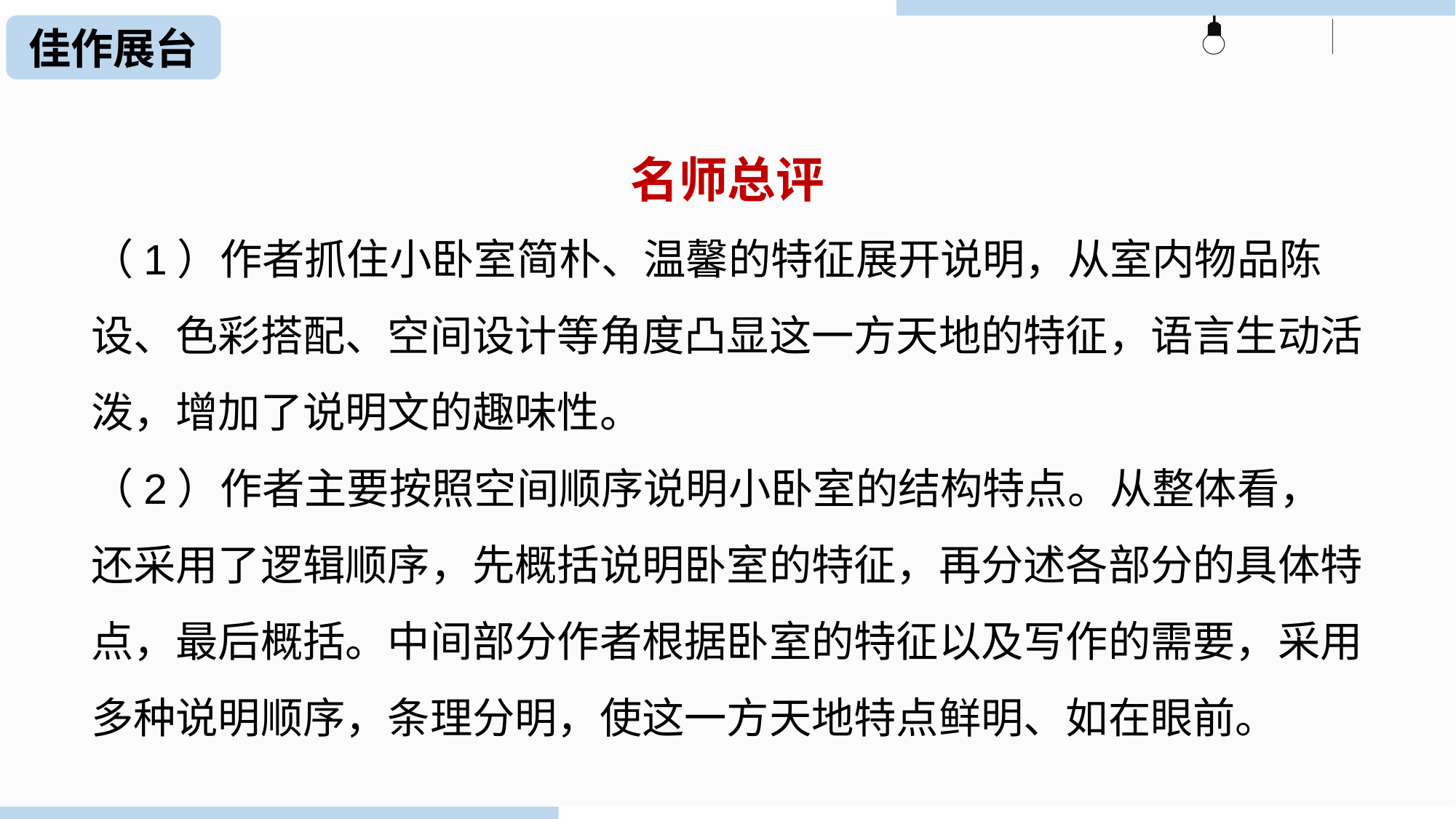

佳作展台
名师总评
（1）作者抓住小卧室简朴、温馨的特征展开说明，从室内物品陈设、色彩搭配、空间设计等角度凸显这一方天地的特征，语言生动活泼，增加了说明文的趣味性。
（2）作者主要按照空间顺序说明小卧室的结构特点。从整体看，还采用了逻辑顺序，先概括说明卧室的特征，再分述各部分的具体特点，最后概括。中间部分作者根据卧室的特征以及写作的需要，采用多种说明顺序，条理分明，使这一方天地特点鲜明、如在眼前。